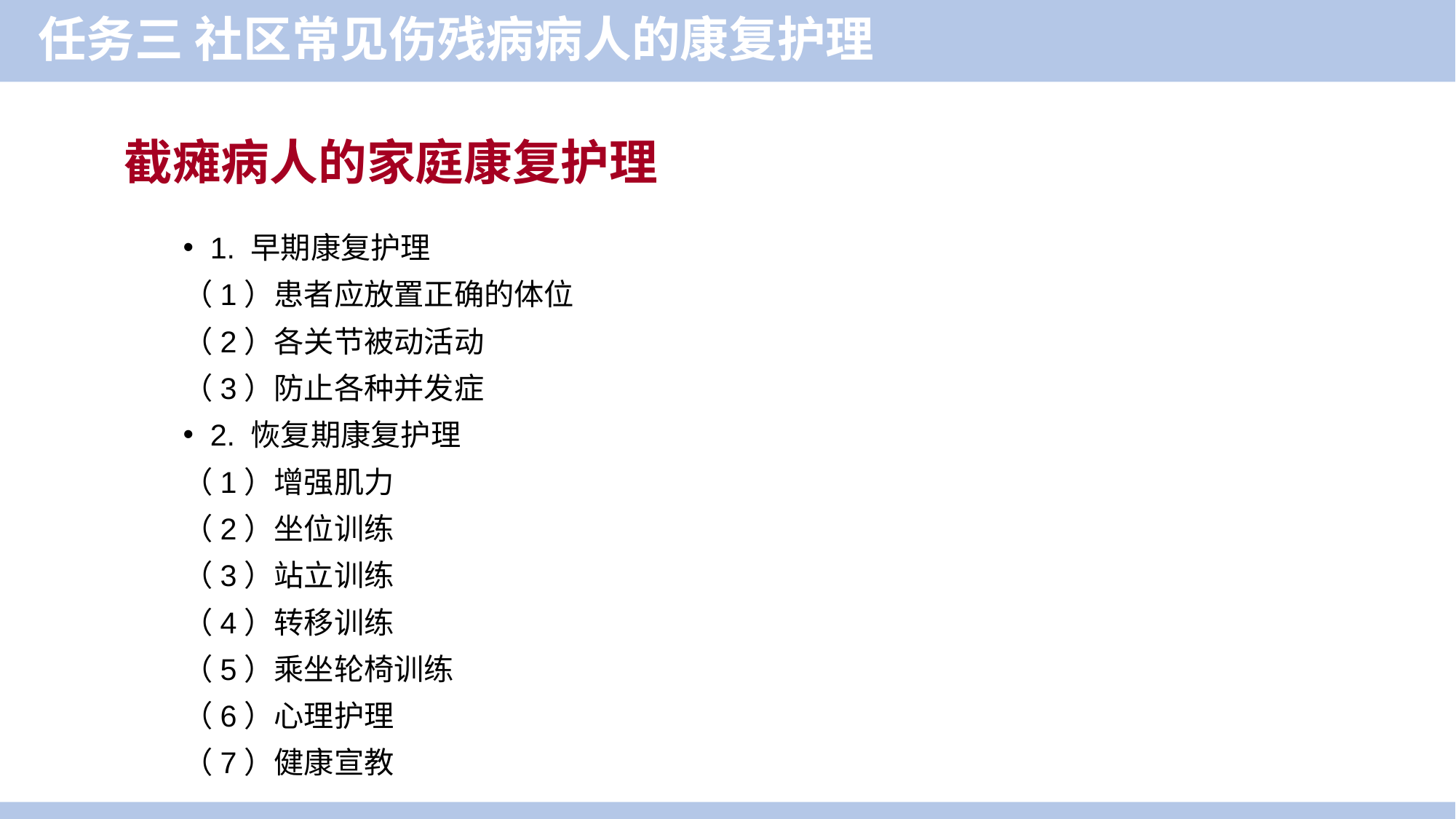

任务三 社区常见伤残病病人的康复护理
截瘫病人的家庭康复护理
1. 早期康复护理
（1）患者应放置正确的体位
（2）各关节被动活动
（3）防止各种并发症
2. 恢复期康复护理
（1）增强肌力
（2）坐位训练
（3）站立训练
（4）转移训练
（5）乘坐轮椅训练
（6）心理护理
（7）健康宣教